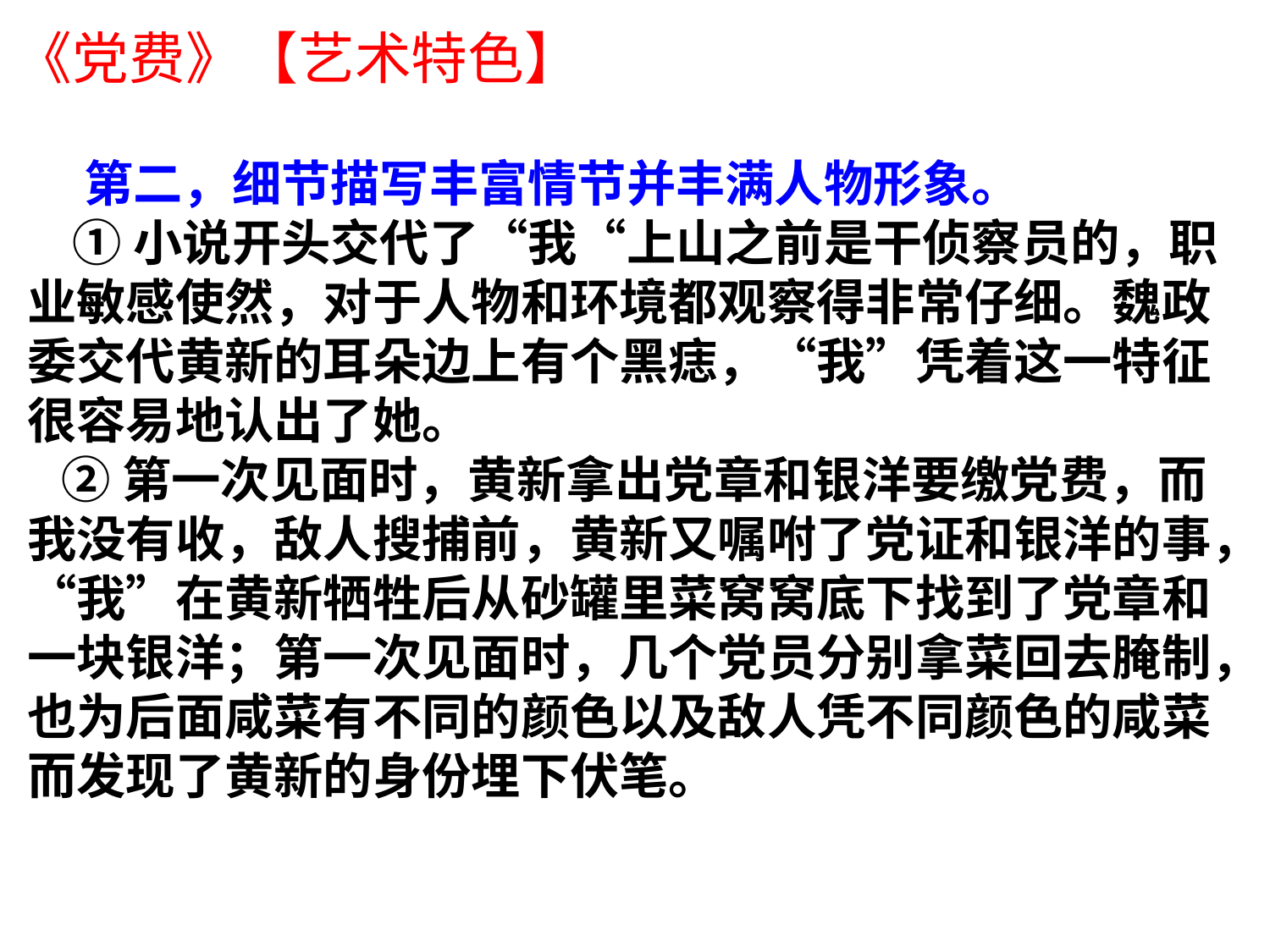

《党费》【艺术特色】
    第二，细节描写丰富情节并丰满人物形象。
    ①小说开头交代了“我“上山之前是干侦察员的，职业敏感使然，对于人物和环境都观察得非常仔细。魏政委交代黄新的耳朵边上有个黑痣，“我”凭着这一特征很容易地认出了她。
   ②第一次见面时，黄新拿出党章和银洋要缴党费，而我没有收，敌人搜捕前，黄新又嘱咐了党证和银洋的事，“我”在黄新牺牲后从砂罐里菜窝窝底下找到了党章和一块银洋；第一次见面时，几个党员分别拿菜回去腌制，也为后面咸菜有不同的颜色以及敌人凭不同颜色的咸菜而发现了黄新的身份埋下伏笔。